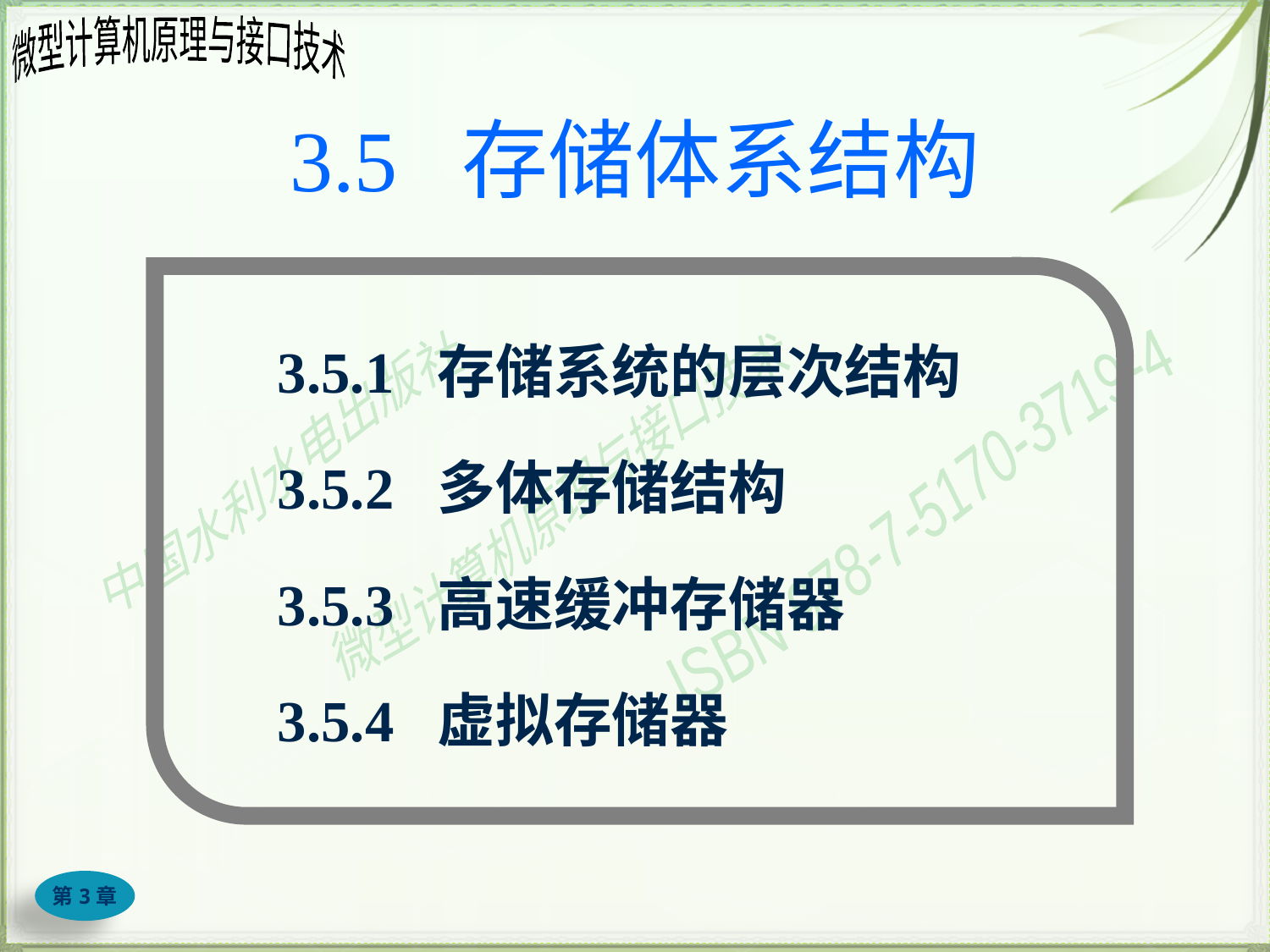

# 3.5  存储体系结构

3.5.1  存储系统的层次结构
3.5.2  多体存储结构
3.5.3  高速缓冲存储器
3.5.4  虚拟存储器